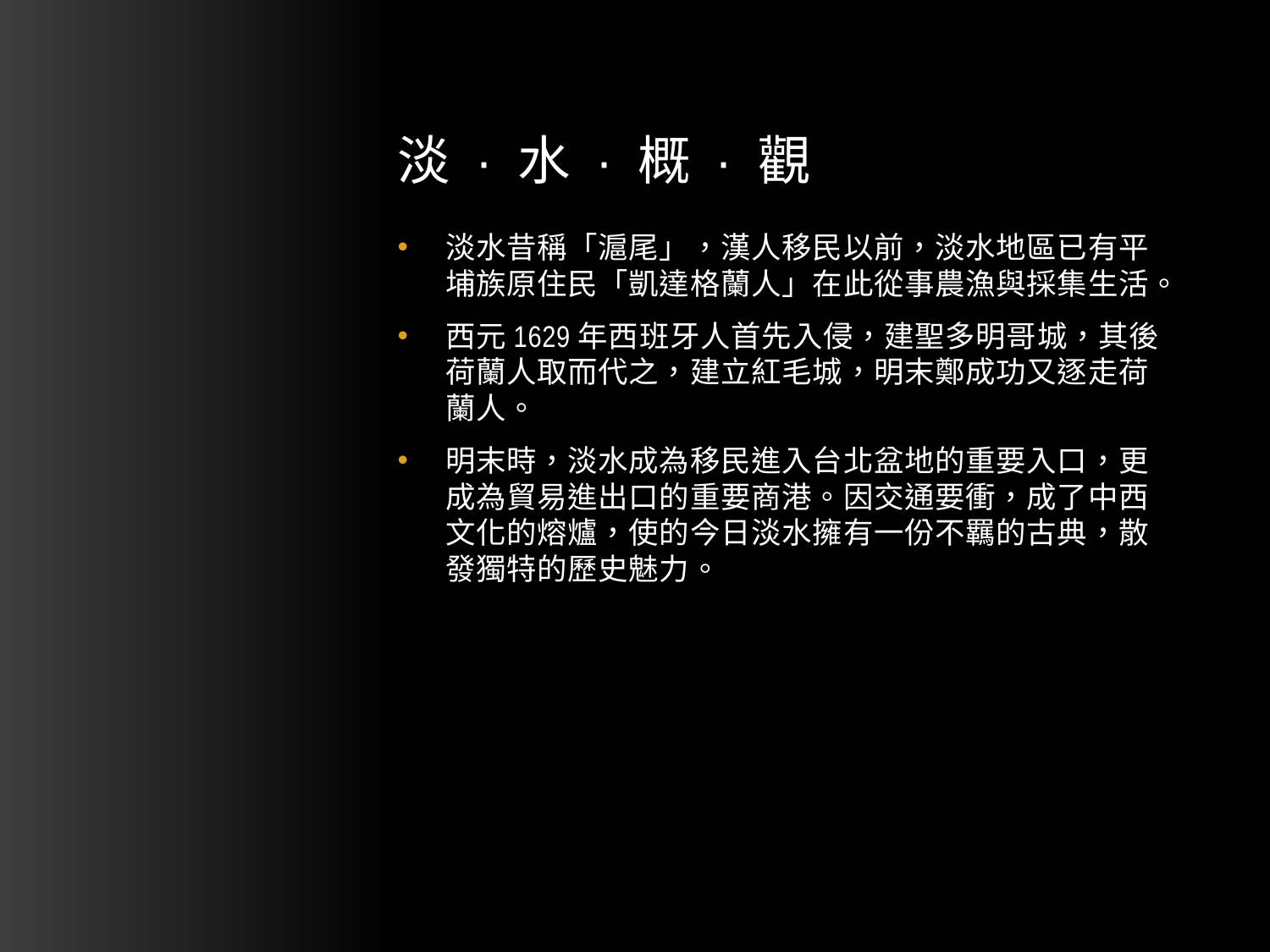

# 淡 · 水 · 概 · 觀
淡水昔稱「滬尾」，漢人移民以前，淡水地區已有平埔族原住民「凱達格蘭人」在此從事農漁與採集生活。
西元1629年西班牙人首先入侵，建聖多明哥城，其後荷蘭人取而代之，建立紅毛城，明末鄭成功又逐走荷蘭人。
明末時，淡水成為移民進入台北盆地的重要入口，更成為貿易進出口的重要商港。因交通要衝，成了中西文化的熔爐，使的今日淡水擁有一份不羈的古典，散發獨特的歷史魅力。